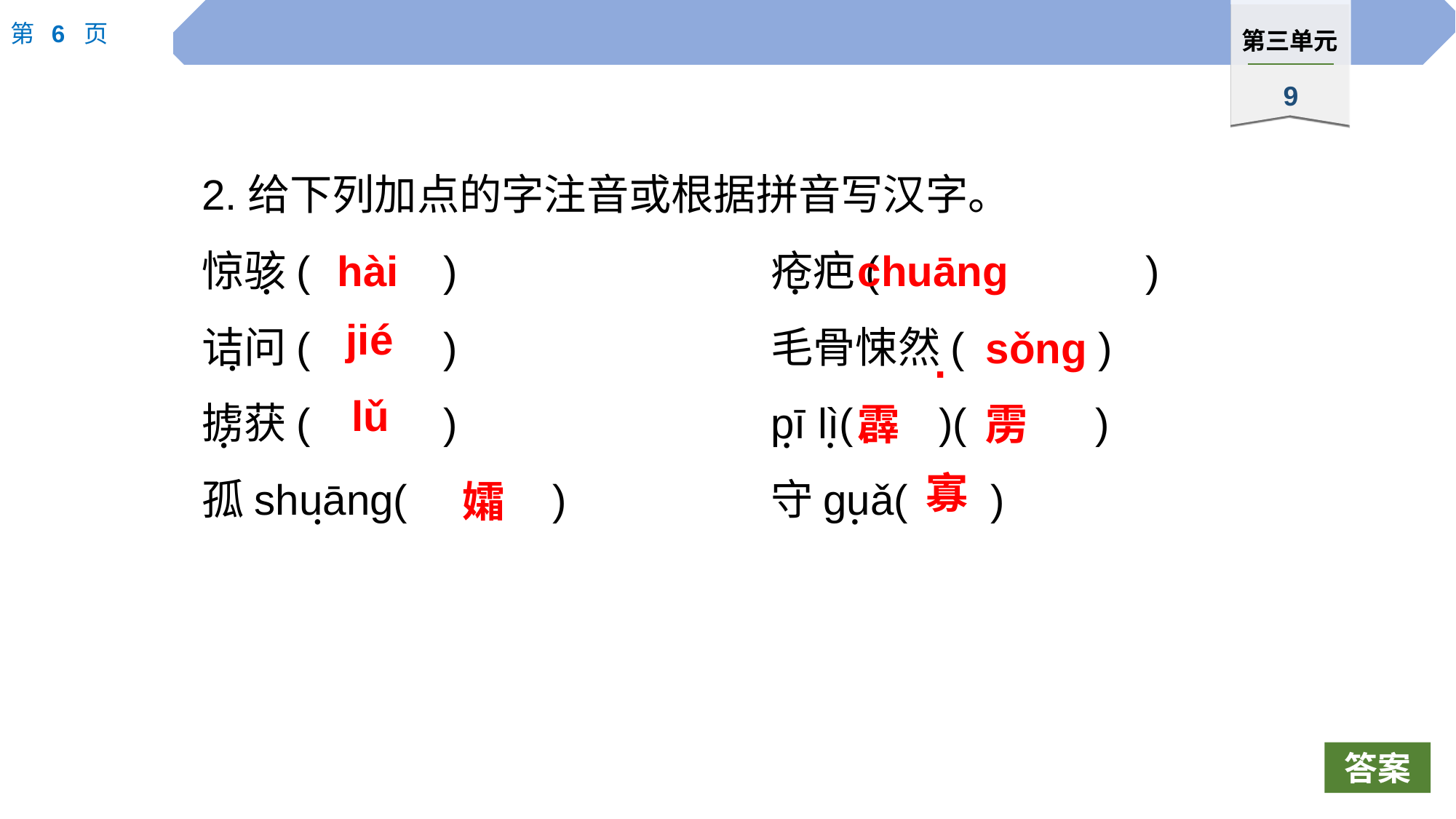

2.给下列加点的字注音或根据拼音写汉字。
惊骇(		)　			疮疤(		    )
诘问(		)			毛骨悚然(		)
掳获(		)			pī lì(	     )(	         )
孤shuāng(		)		守guǎ(       )
hài
chuāng
 ·
 ·
jié
sǒng
 ·
 ·
lǔ
霹
雳
 ·
 ·
 ·
寡
孀
 ·
 ·
答案